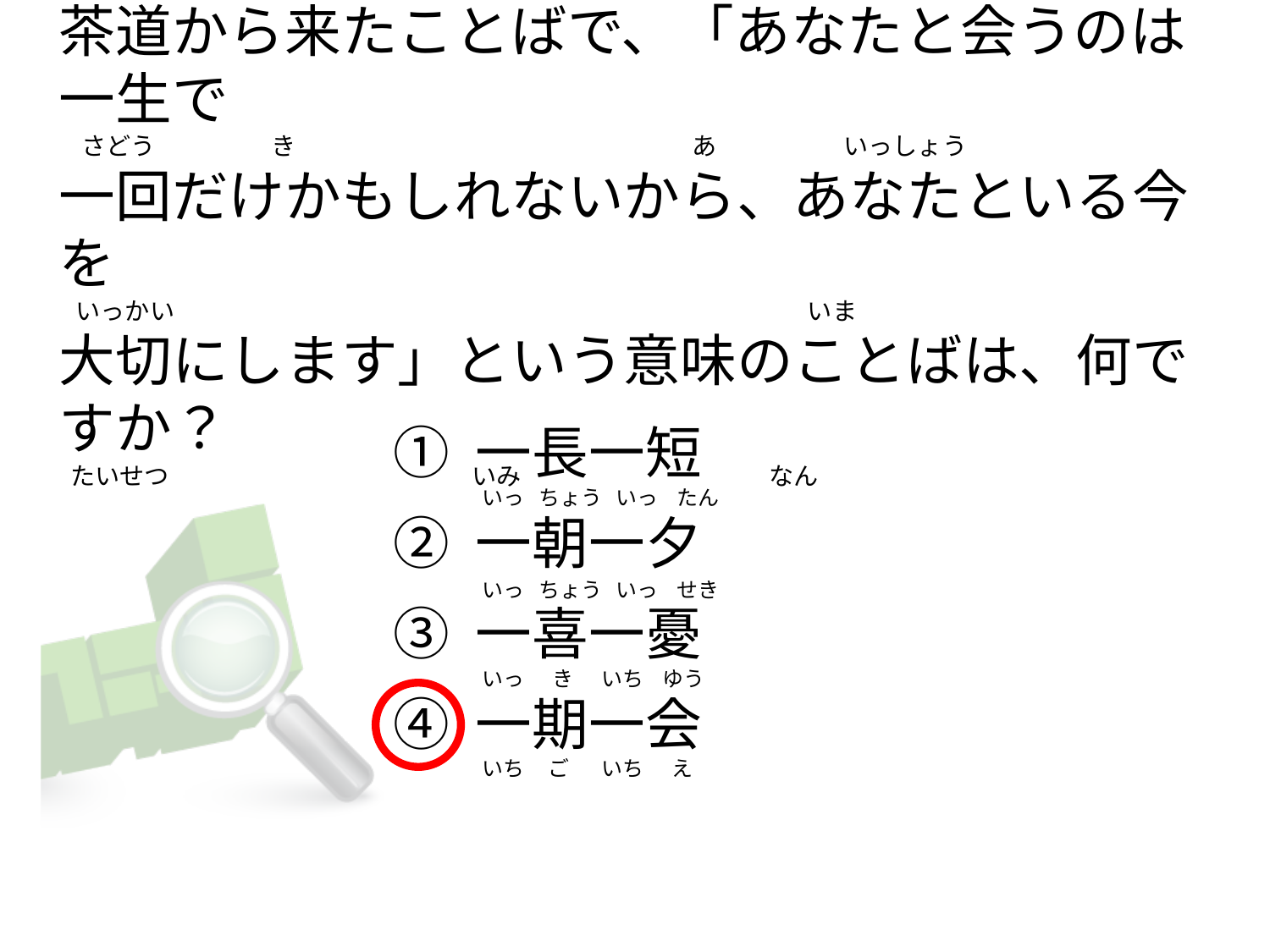

茶道から来たことばで、「あなたと会うのは一生で
   さどう                     き                                                                        あ                       いっしょう
一回だけかもしれないから、あなたといる今を
  いっかい                                                                                                                   いま
大切にします」という意味のことばは、何ですか？
 たいせつ                                                       いみ                                             なん
① 一長一短
② 一朝一夕
③ 一喜一憂
④ 一期一会
   いっ   ちょう   いっ    たん
   いっ   ちょう   いっ    せき
   いっ      き      いち    ゆう

   いち     ご       いち      え